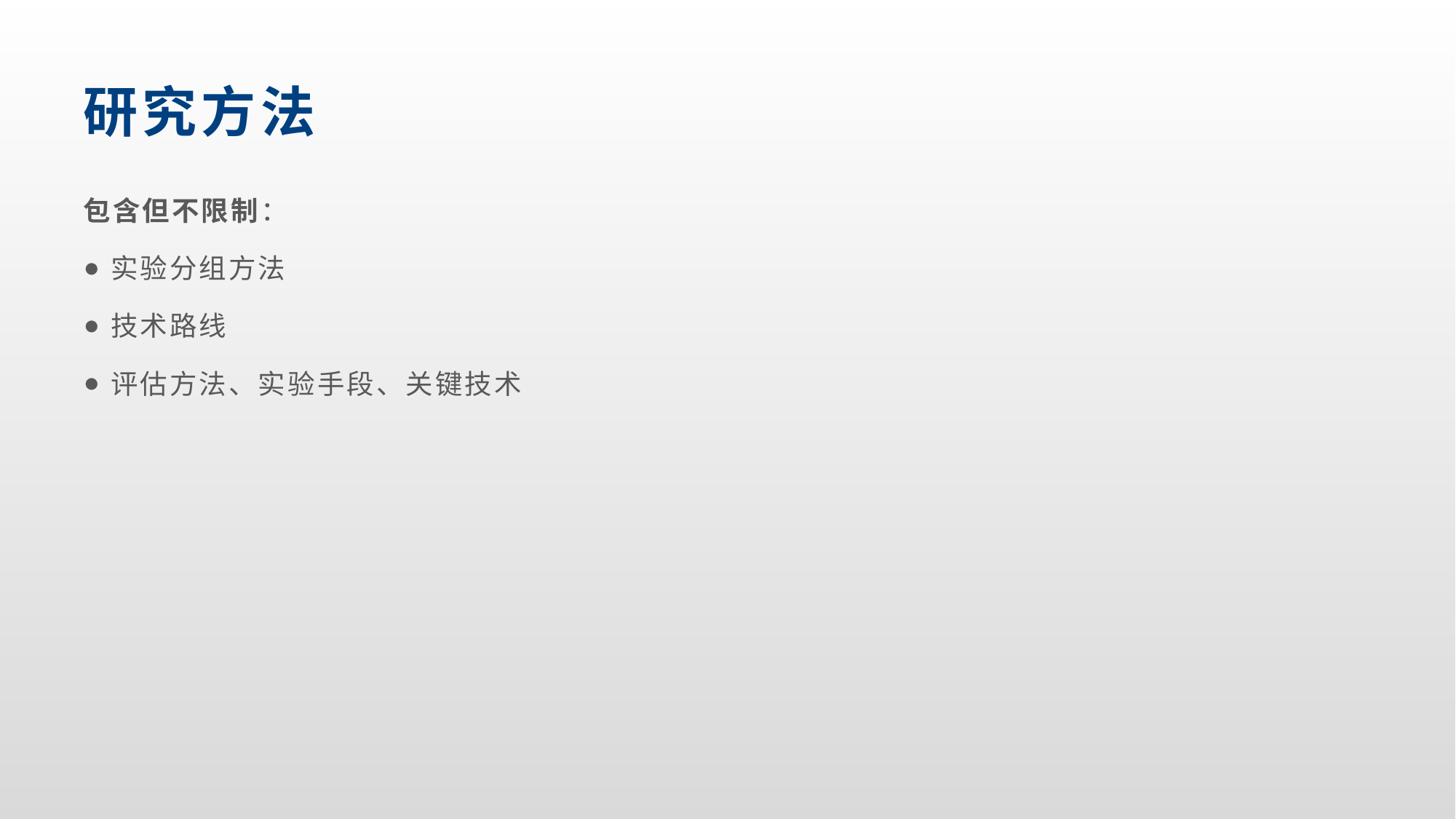

# 研究方法
包含但不限制：
实验分组方法
技术路线
评估方法、实验手段、关键技术